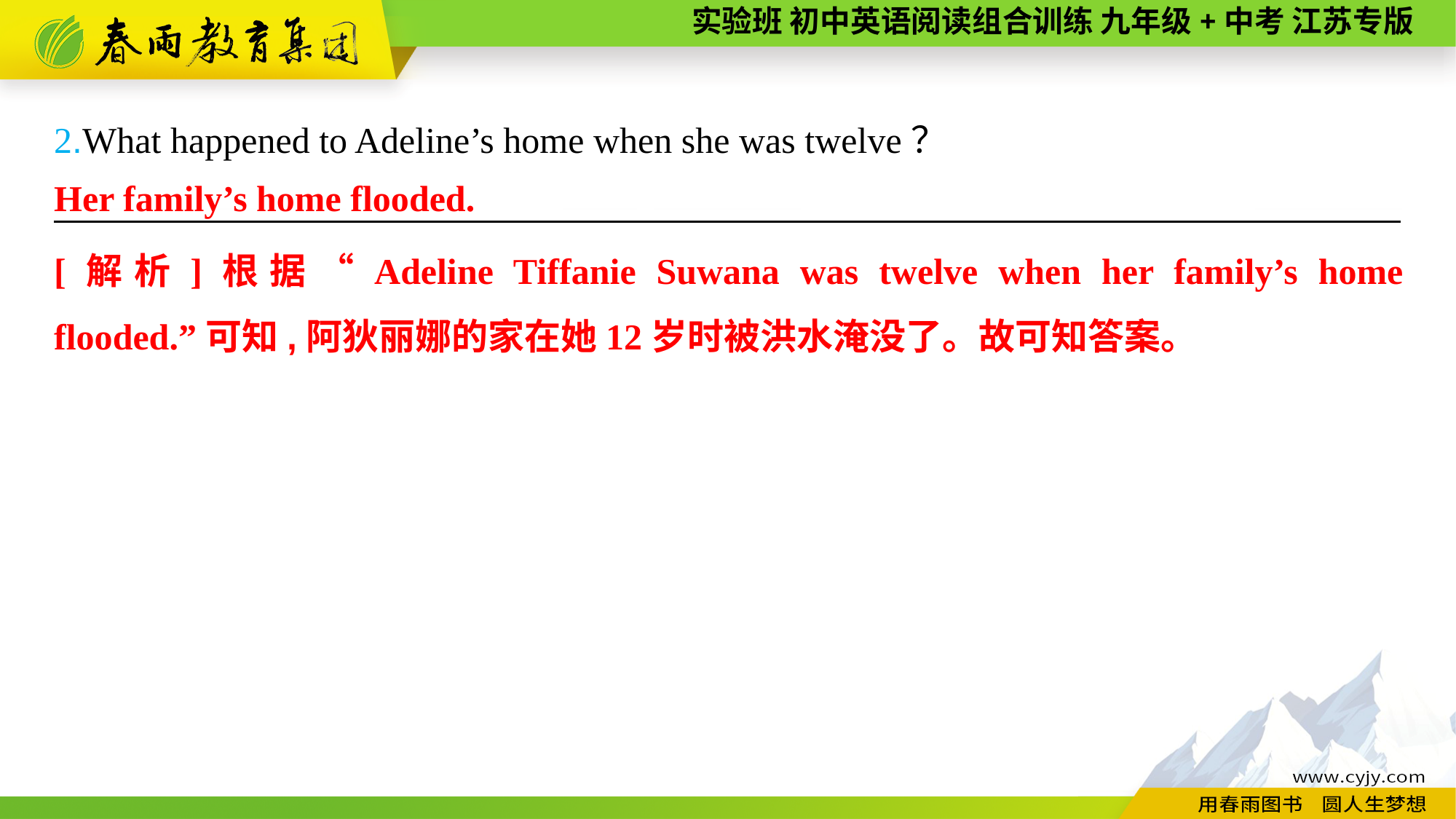

2.What happened to Adeline’s home when she was twelve？
————————                        ——  ————                                                  ————
Her family’s home flooded.
[解析]根据“Adeline Tiffanie Suwana was twelve when her family’s home flooded.”可知,阿狄丽娜的家在她12岁时被洪水淹没了。故可知答案。